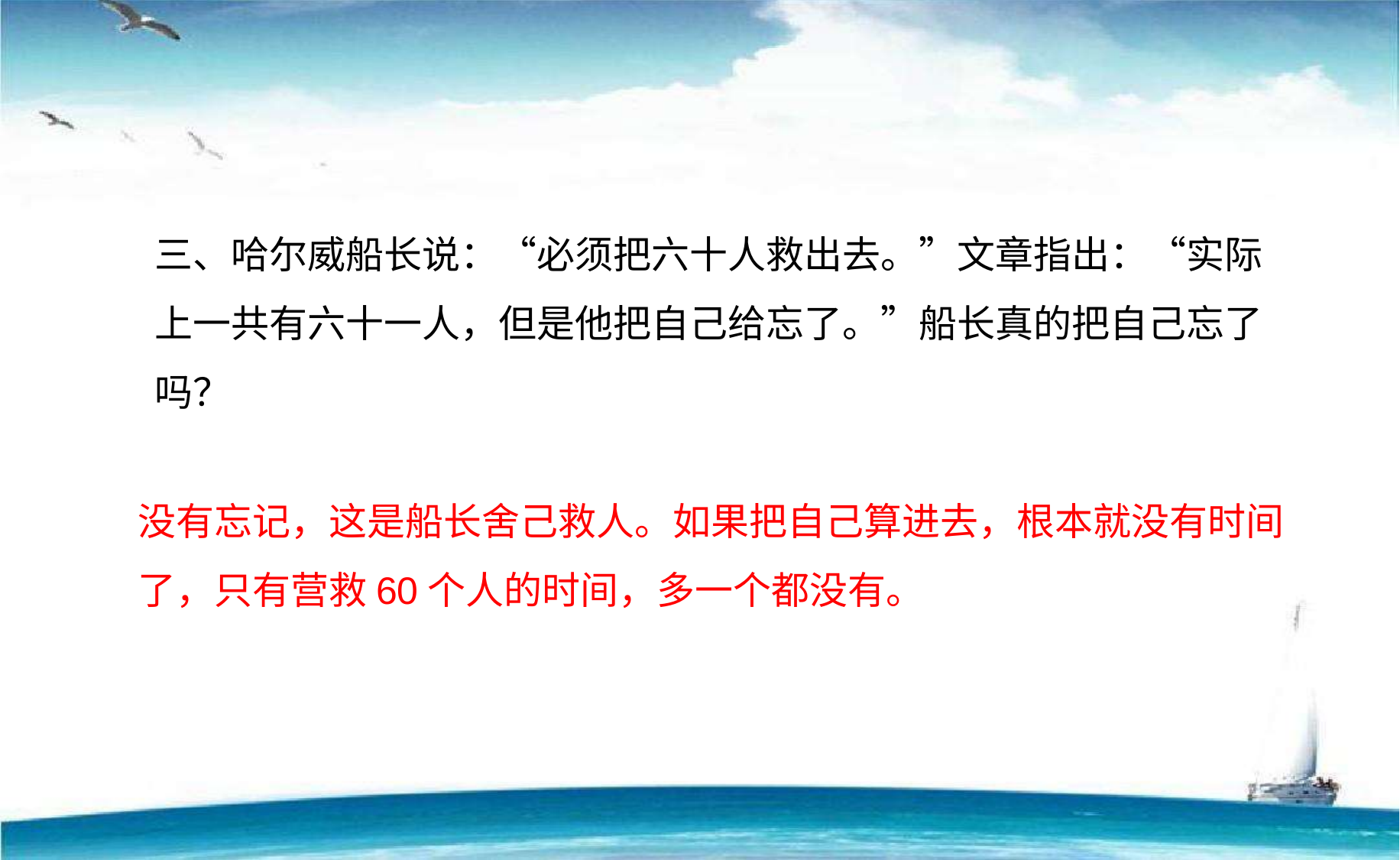

三、哈尔威船长说：“必须把六十人救出去。”文章指出：“实际上一共有六十一人，但是他把自己给忘了。”船长真的把自己忘了吗？
没有忘记，这是船长舍己救人。如果把自己算进去，根本就没有时间了，只有营救60个人的时间，多一个都没有。